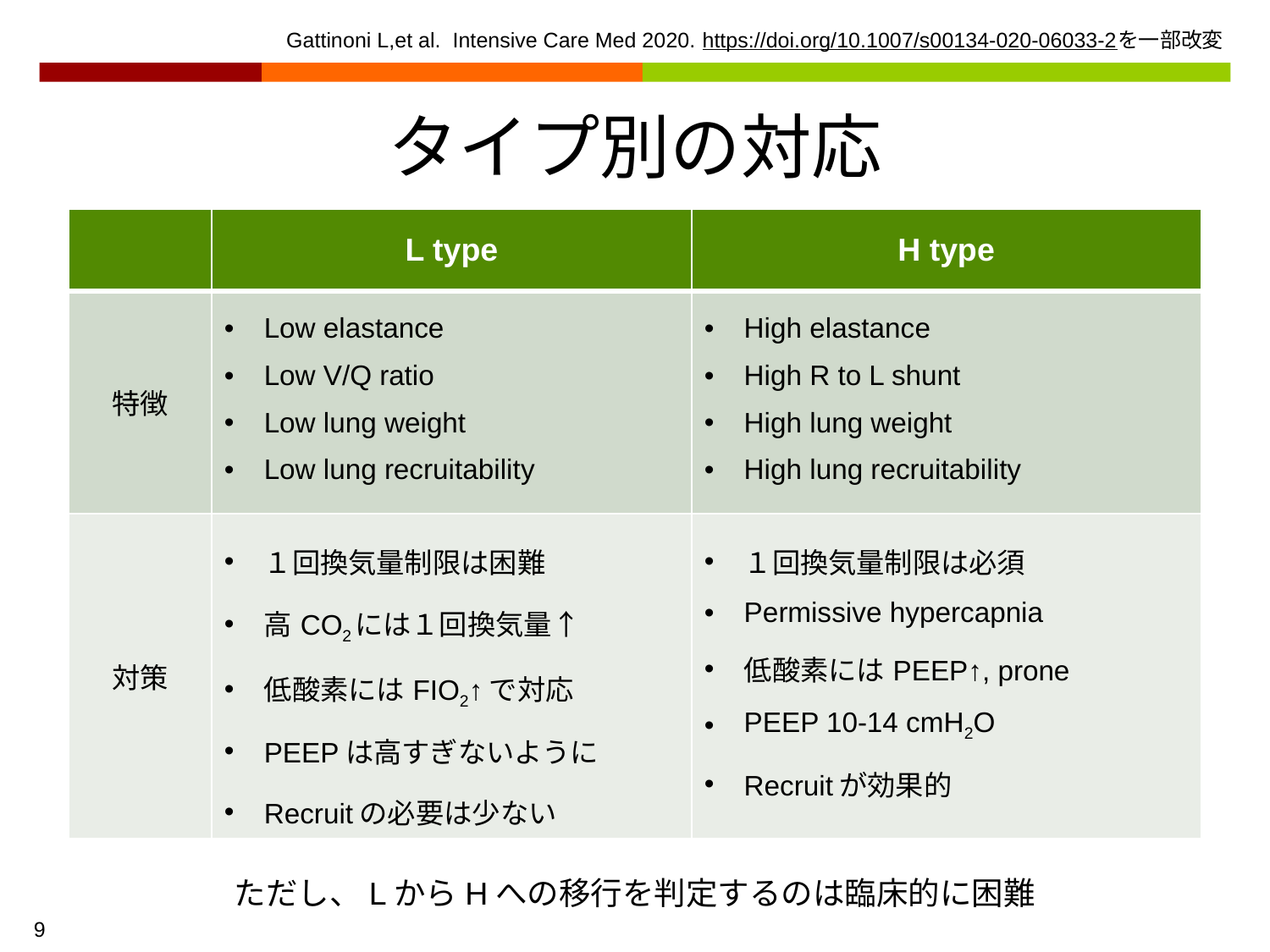

Gattinoni L,et al.  Intensive Care Med 2020. https://doi.org/10.1007/s00134-020-06033-2を一部改変
タイプ別の対応
|  | L type | H type |
| --- | --- | --- |
| 特徴 | Low elastance Low V/Q ratio Low lung weight Low lung recruitability | High elastance High R to L shunt High lung weight High lung recruitability |
| 対策 | １回換気量制限は困難 高CO2には１回換気量↑ 低酸素にはFIO2↑で対応 PEEPは高すぎないように Recruitの必要は少ない | １回換気量制限は必須 Permissive hypercapnia 低酸素にはPEEP↑, prone PEEP 10-14 cmH2O Recruitが効果的 |
ただし、LからHへの移行を判定するのは臨床的に困難
9